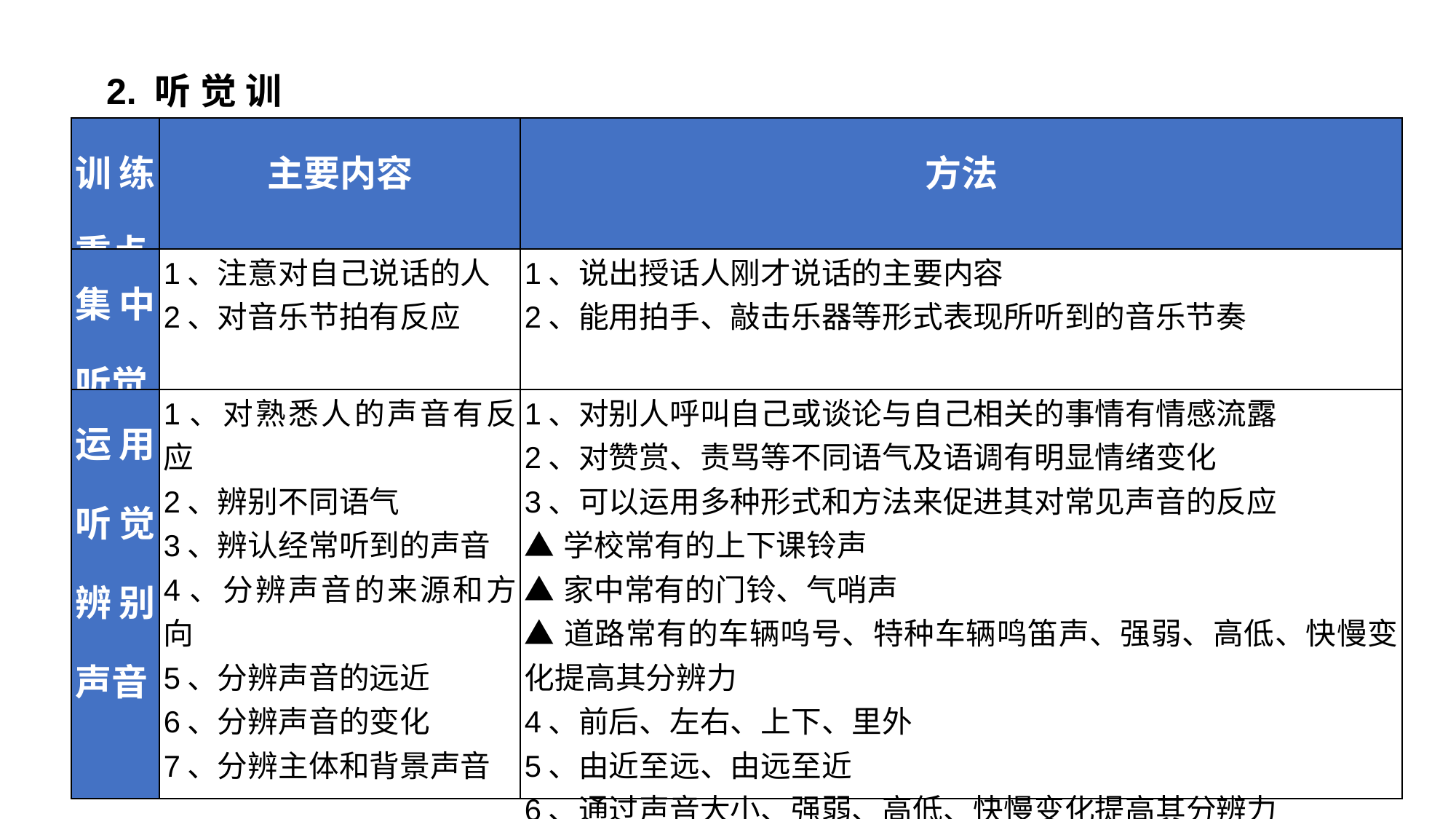

2.听觉训练
| 训练重点 | 主要内容 | 方法 |
| --- | --- | --- |
| 集中听觉 | 1、注意对自己说话的人 2、对音乐节拍有反应 | 1、说出授话人刚才说话的主要内容 2、能用拍手、敲击乐器等形式表现所听到的音乐节奏 |
| 运用听觉辨别声音 | 1、对熟悉人的声音有反应 2、辨别不同语气 3、辨认经常听到的声音 4、分辨声音的来源和方向 5、分辨声音的远近 6、分辨声音的变化 7、分辨主体和背景声音 | 1、对别人呼叫自己或谈论与自己相关的事情有情感流露 2、对赞赏、责骂等不同语气及语调有明显情绪变化 3、可以运用多种形式和方法来促进其对常见声音的反应 ▲学校常有的上下课铃声 ▲家中常有的门铃、气哨声 ▲道路常有的车辆呜号、特种车辆鸣笛声、强弱、高低、快慢变化提高其分辨力 4、前后、左右、上下、里外 5、由近至远、由远至近 6、通过声音大小、强弱、高低、快慢变化提高其分辨力 7、把一些熟悉的声音混在其他向声音內使他们能够辨识 |